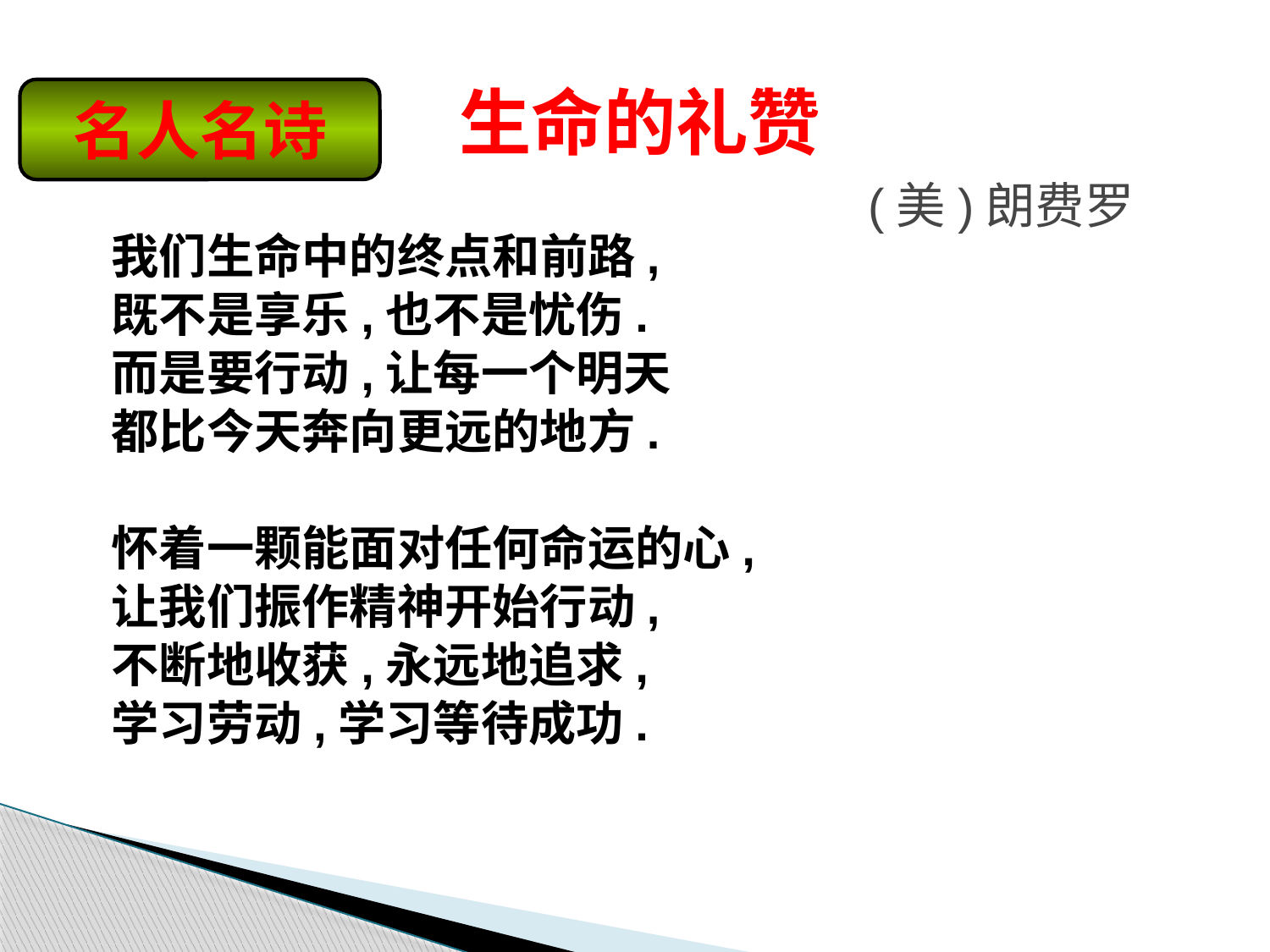

# 生命的礼赞
名人名诗
(美)朗费罗
我们生命中的终点和前路,
既不是享乐,也不是忧伤.
而是要行动,让每一个明天
都比今天奔向更远的地方.

怀着一颗能面对任何命运的心,
让我们振作精神开始行动,
不断地收获,永远地追求,
学习劳动,学习等待成功.